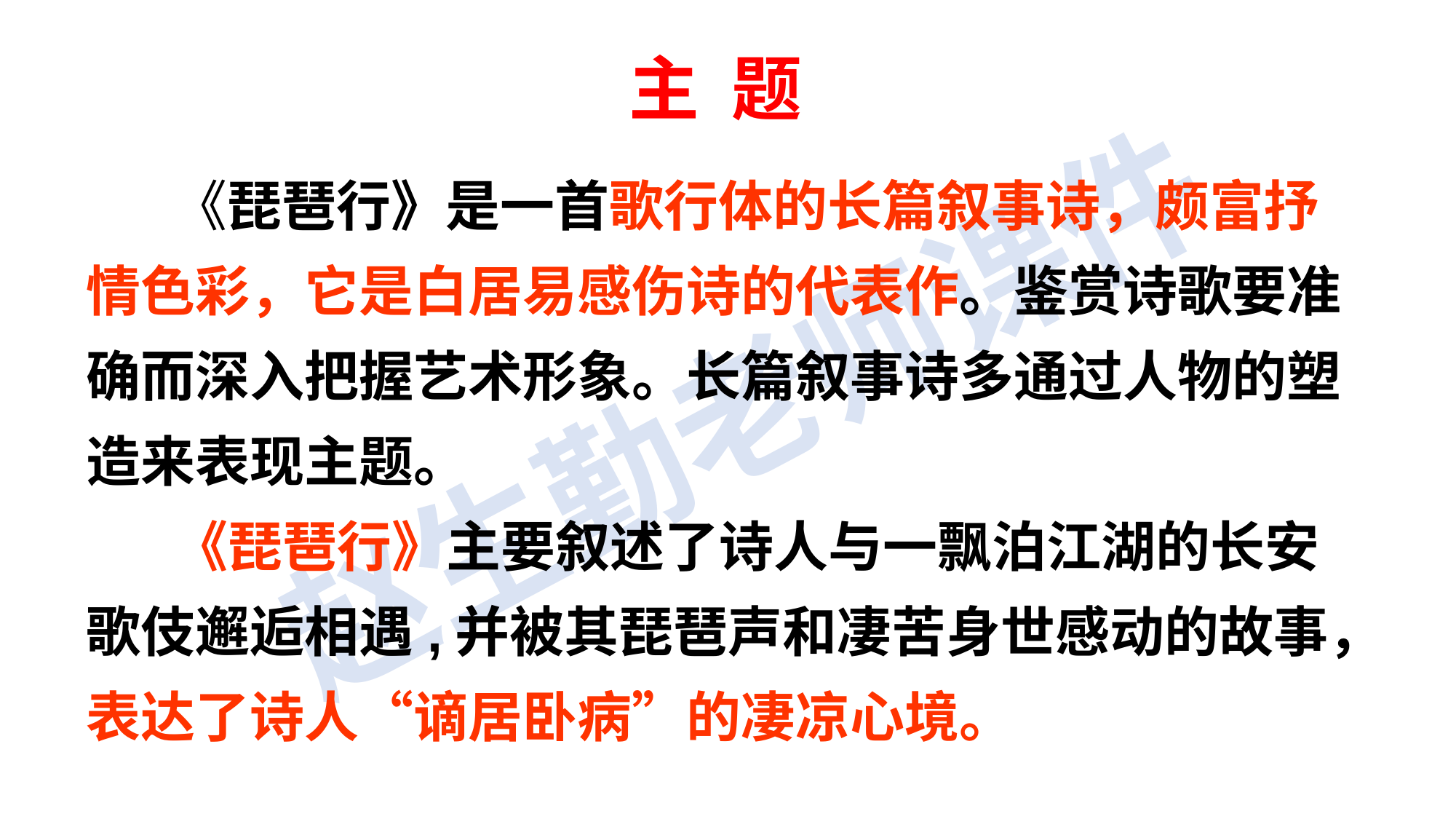

主  题
      《琵琶行》是一首歌行体的长篇叙事诗，颇富抒情色彩，它是白居易感伤诗的代表作。鉴赏诗歌要准确而深入把握艺术形象。长篇叙事诗多通过人物的塑造来表现主题。
      《琵琶行》主要叙述了诗人与一飘泊江湖的长安歌伎邂逅相遇,并被其琵琶声和凄苦身世感动的故事，表达了诗人“谪居卧病”的凄凉心境。